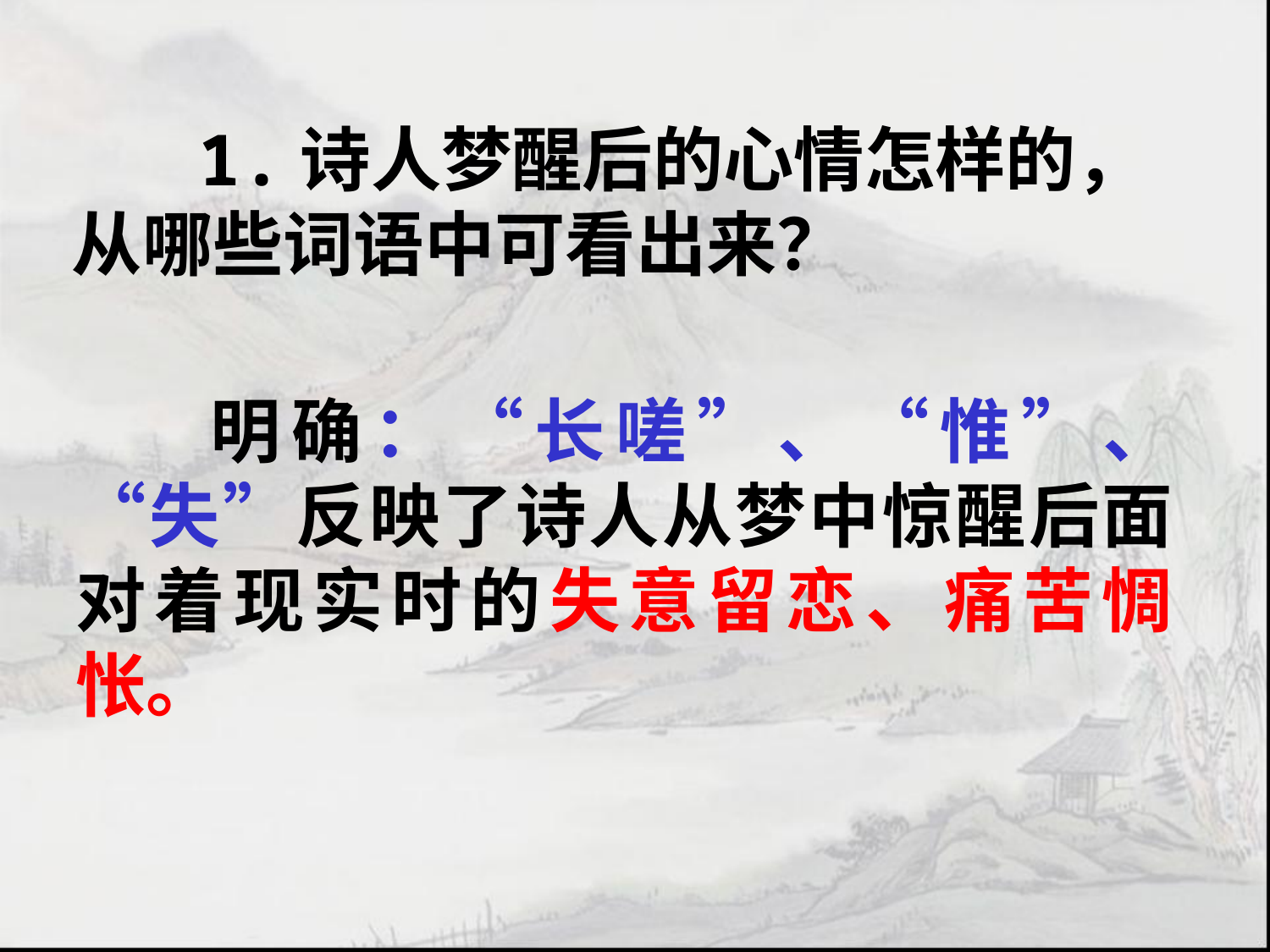

1.诗人梦醒后的心情怎样的，从哪些词语中可看出来？
    明确：“长嗟”、“惟”、“失”反映了诗人从梦中惊醒后面对着现实时的失意留恋、痛苦惆怅。